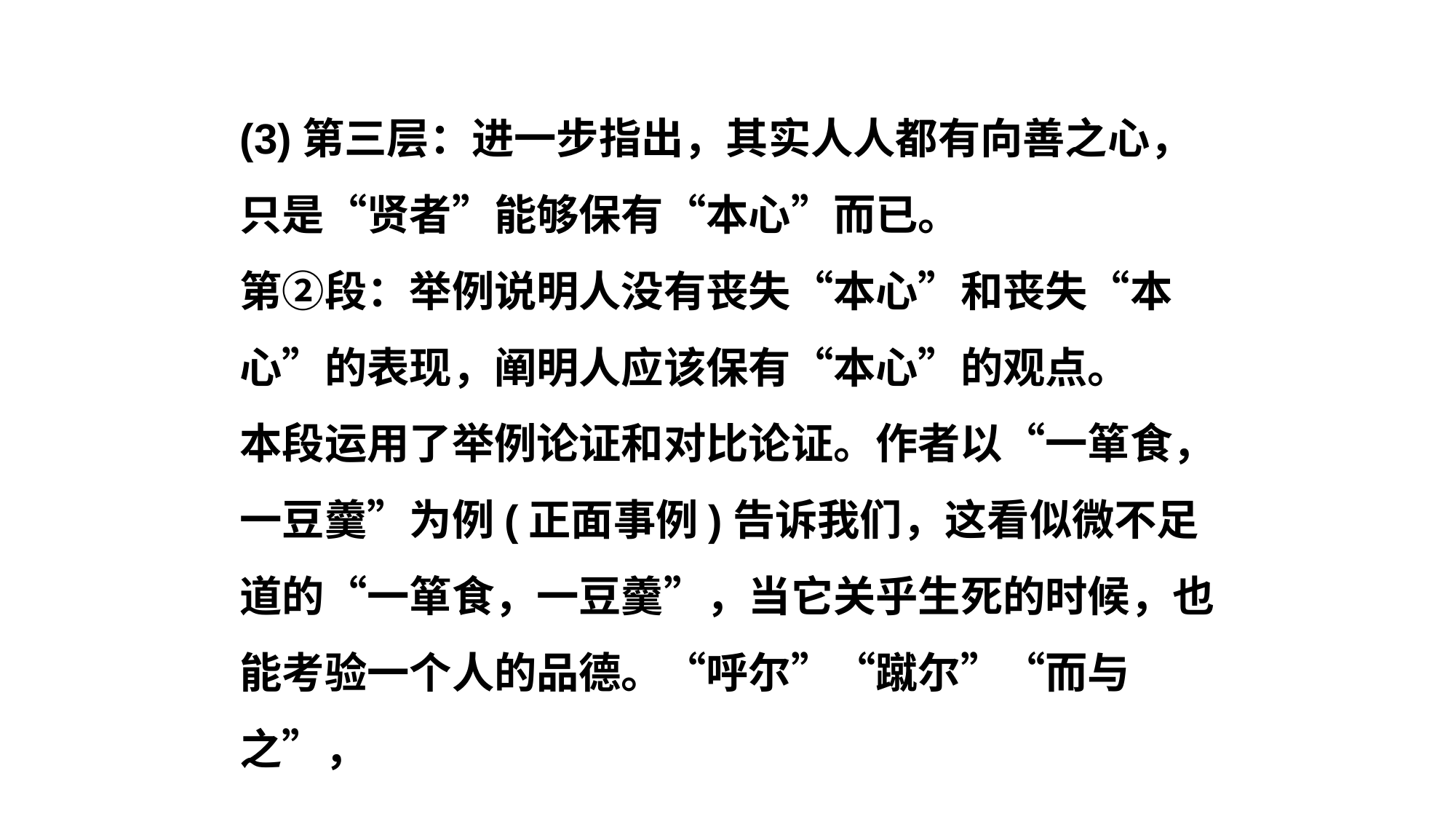

(3)第三层：进一步指出，其实人人都有向善之心，只是“贤者”能够保有“本心”而已。
第②段：举例说明人没有丧失“本心”和丧失“本心”的表现，阐明人应该保有“本心”的观点。
本段运用了举例论证和对比论证。作者以“一箪食，一豆羹”为例(正面事例)告诉我们，这看似微不足道的“一箪食，一豆羹”，当它关乎生死的时候，也能考验一个人的品德。“呼尔”“蹴尔”“而与之”，